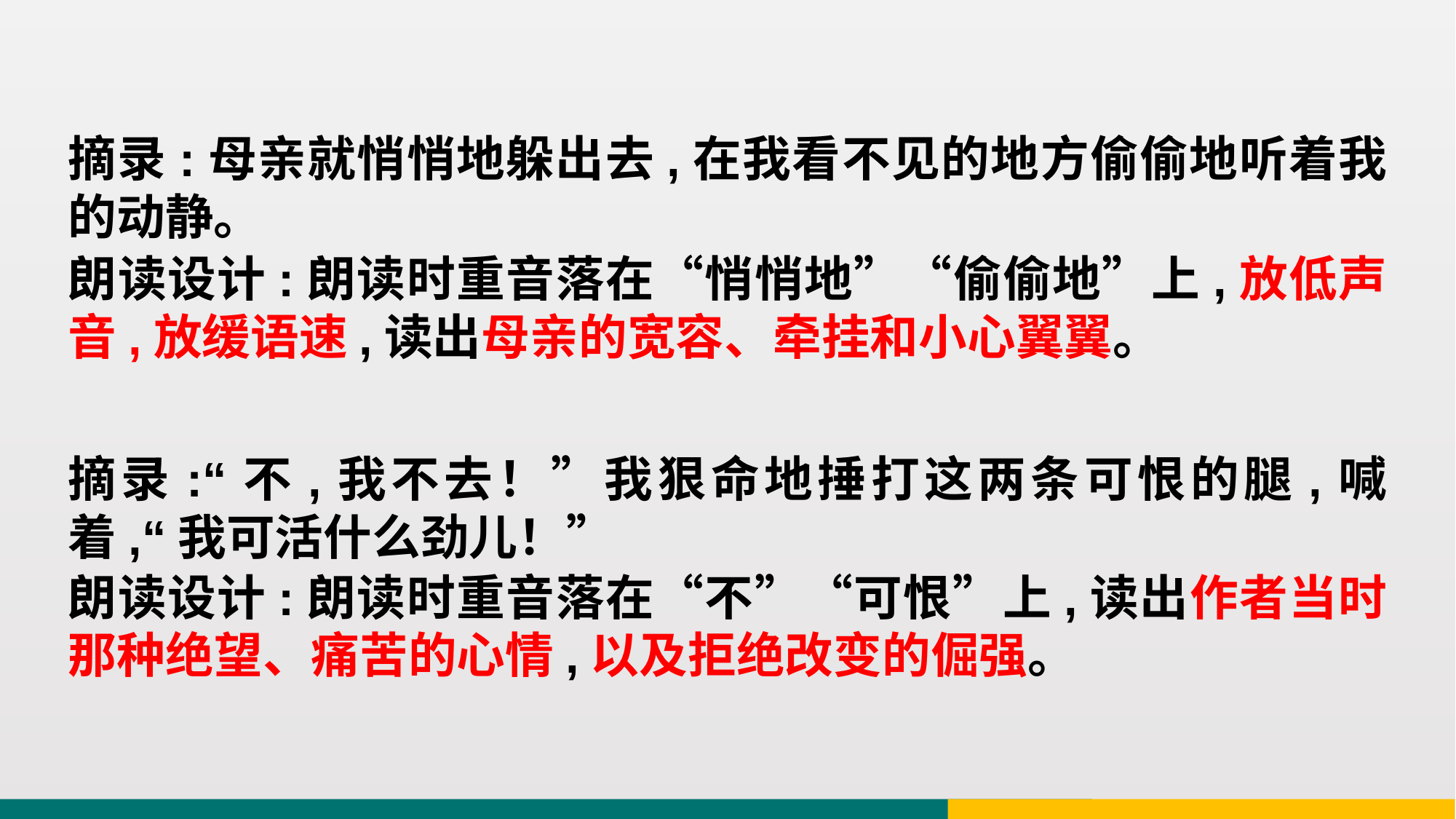

摘录:母亲就悄悄地躲出去,在我看不见的地方偷偷地听着我的动静。
朗读设计:朗读时重音落在“悄悄地”“偷偷地”上,放低声音,放缓语速,读出母亲的宽容、牵挂和小心翼翼。

摘录:“不,我不去！”我狠命地捶打这两条可恨的腿,喊着,“我可活什么劲儿！”
朗读设计:朗读时重音落在“不”“可恨”上,读出作者当时那种绝望、痛苦的心情,以及拒绝改变的倔强。